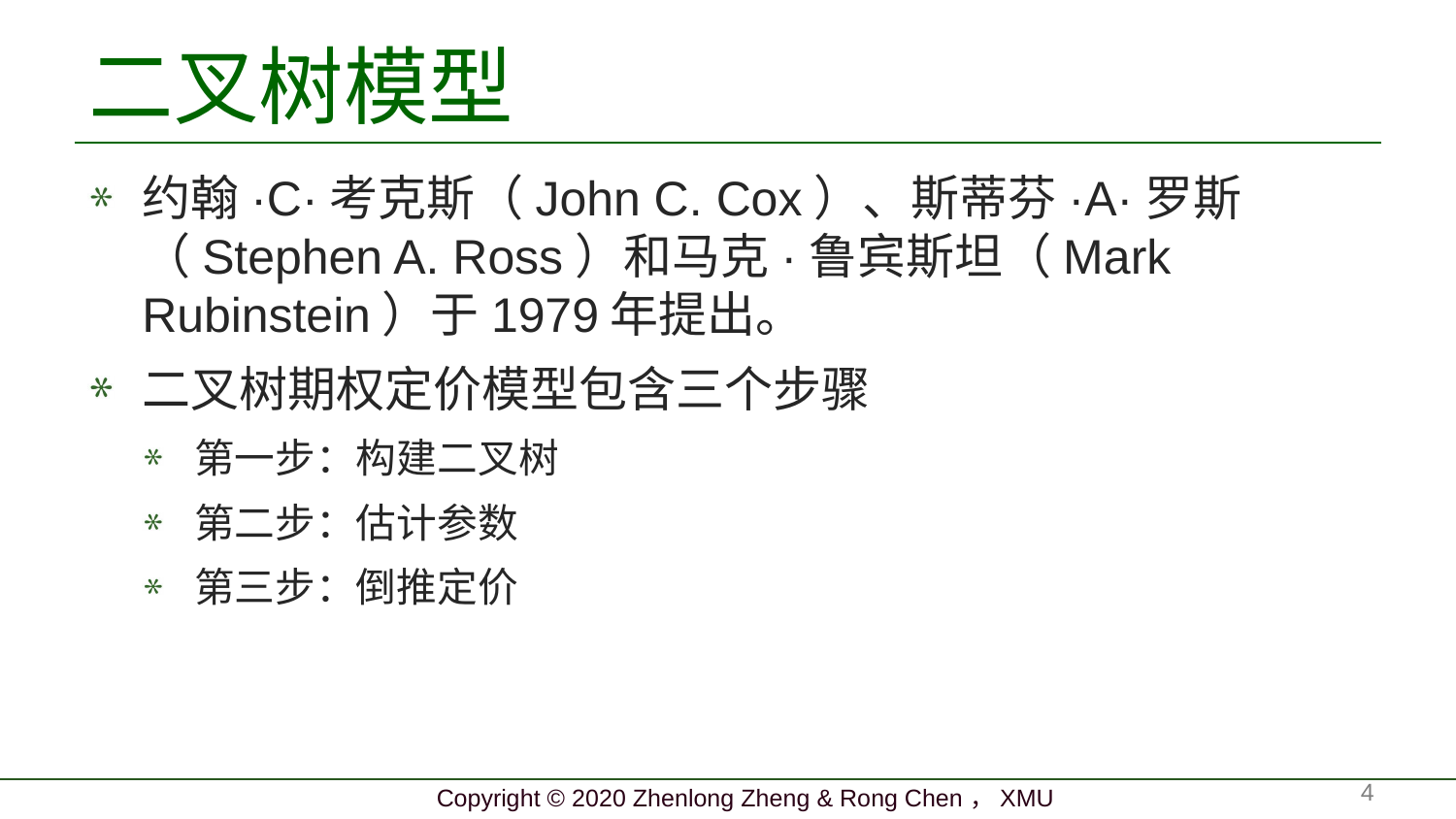

# 二叉树模型
约翰·C·考克斯（John C. Cox）、斯蒂芬·A·罗斯（Stephen A. Ross）和马克·鲁宾斯坦（Mark Rubinstein）于1979年提出。
二叉树期权定价模型包含三个步骤
第一步：构建二叉树
第二步：估计参数
第三步：倒推定价

4